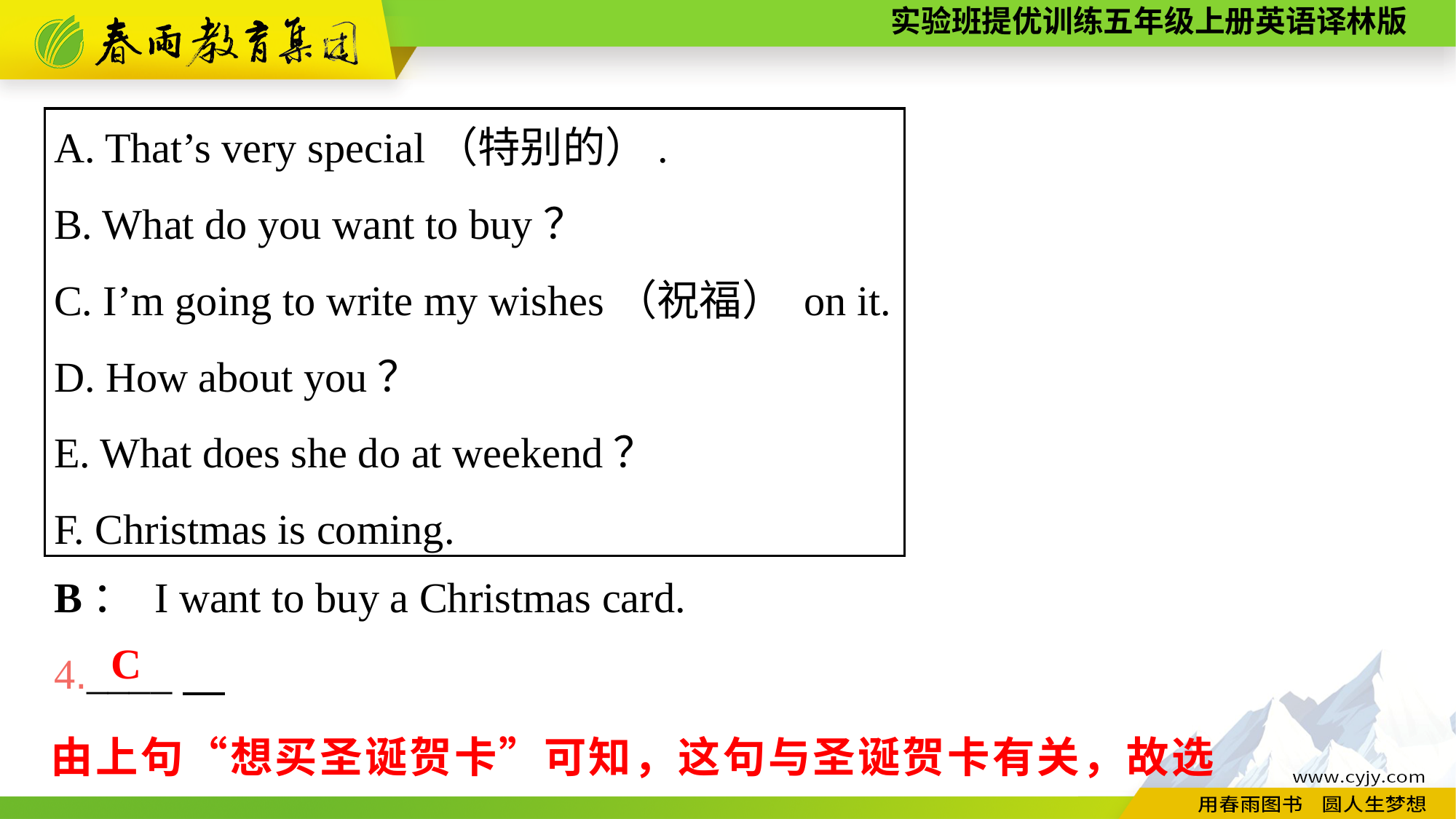

A. That’s very special（特别的）.
B. What do you want to buy？
C. I’m going to write my wishes（祝福） on it.
D. How about you？
E. What does she do at weekend？
F. Christmas is coming.

B： I want to buy a Christmas card.
4.____
C
由上句“想买圣诞贺卡”可知，这句与圣诞贺卡有关，故选C。